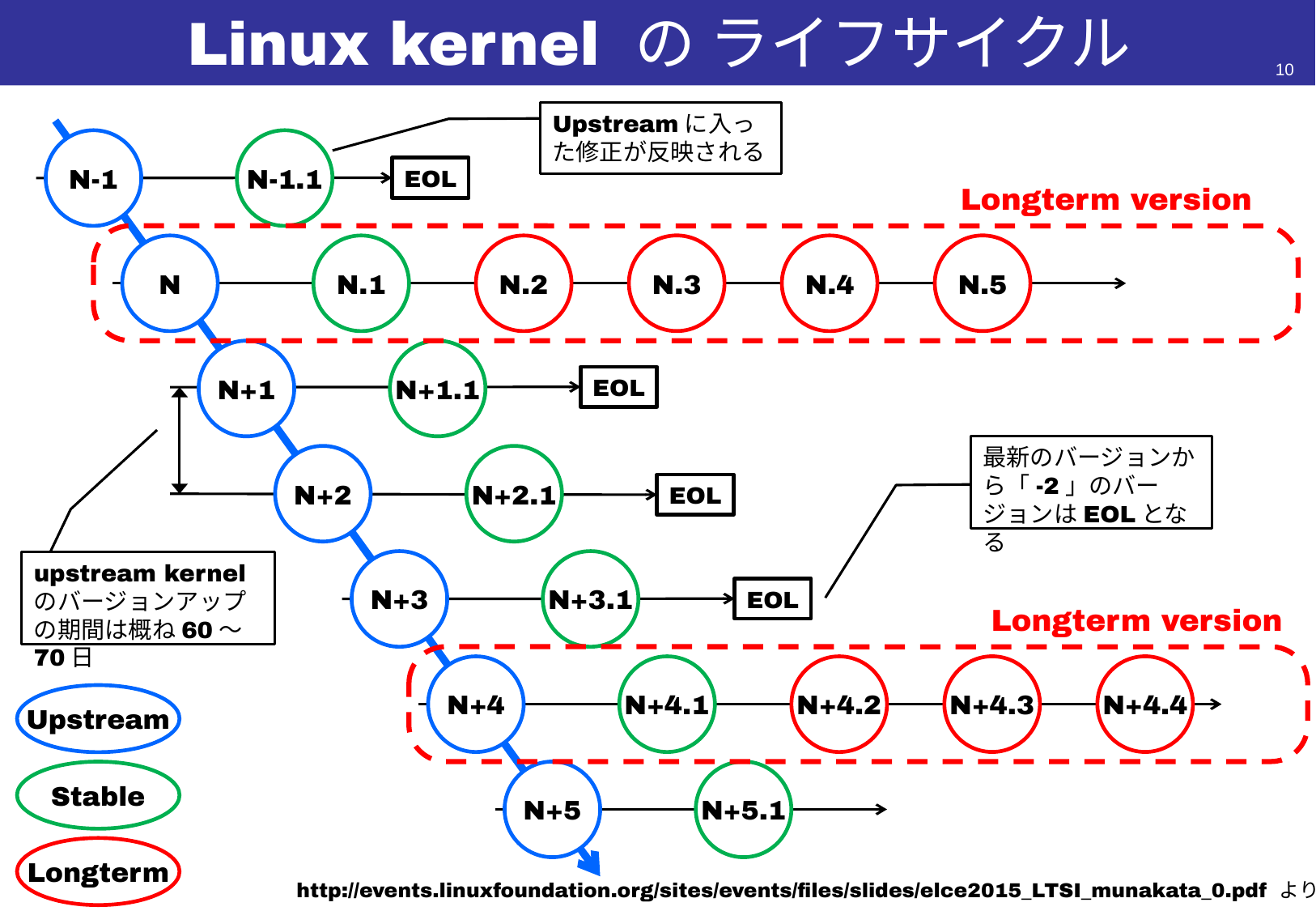

# Linux kernel の ライフサイクル
10
Upstreamに入った修正が反映される
N-1
N-1.1
EOL
Longterm version

N.3
N.5
N
N.1
N.2
N.4
N+1
N+1.1
EOL
最新のバージョンから「-2」のバージョンはEOLとなる
N+2
N+2.1
EOL
N+3
N+3.1
upstream kernelのバージョンアップの期間は概ね60～70日
EOL
Longterm version

N+4.3
N+4.4
N+4
N+4.1
N+4.2
Upstream
Stable
N+5
N+5.1
Longterm
http://events.linuxfoundation.org/sites/events/files/slides/elce2015_LTSI_munakata_0.pdf より